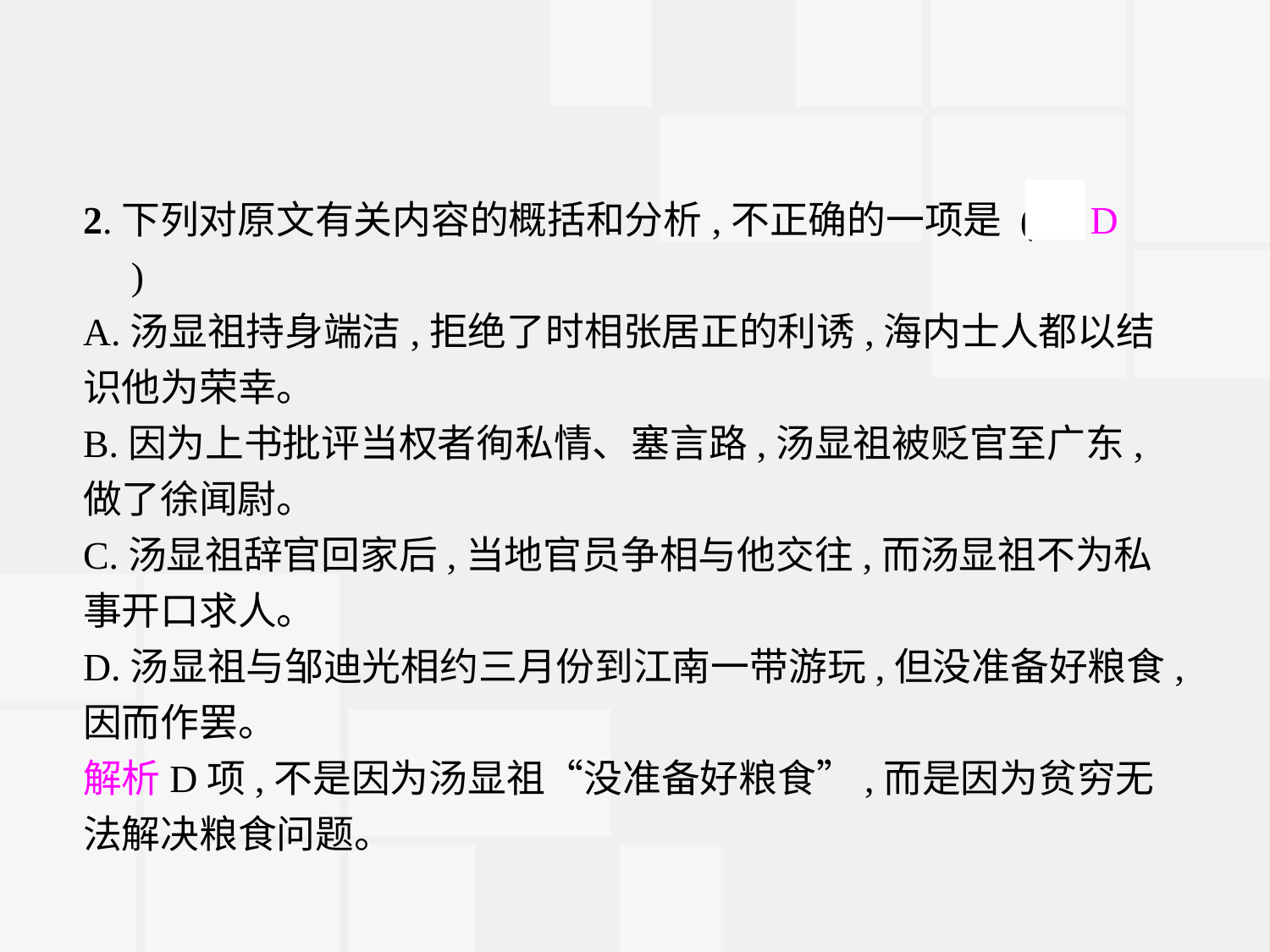

2.下列对原文有关内容的概括和分析,不正确的一项是 (　D　)
A.汤显祖持身端洁,拒绝了时相张居正的利诱,海内士人都以结识他为荣幸。
B.因为上书批评当权者徇私情、塞言路,汤显祖被贬官至广东,做了徐闻尉。
C.汤显祖辞官回家后,当地官员争相与他交往,而汤显祖不为私事开口求人。
D.汤显祖与邹迪光相约三月份到江南一带游玩,但没准备好粮食,因而作罢。
解析D项,不是因为汤显祖“没准备好粮食”,而是因为贫穷无法解决粮食问题。